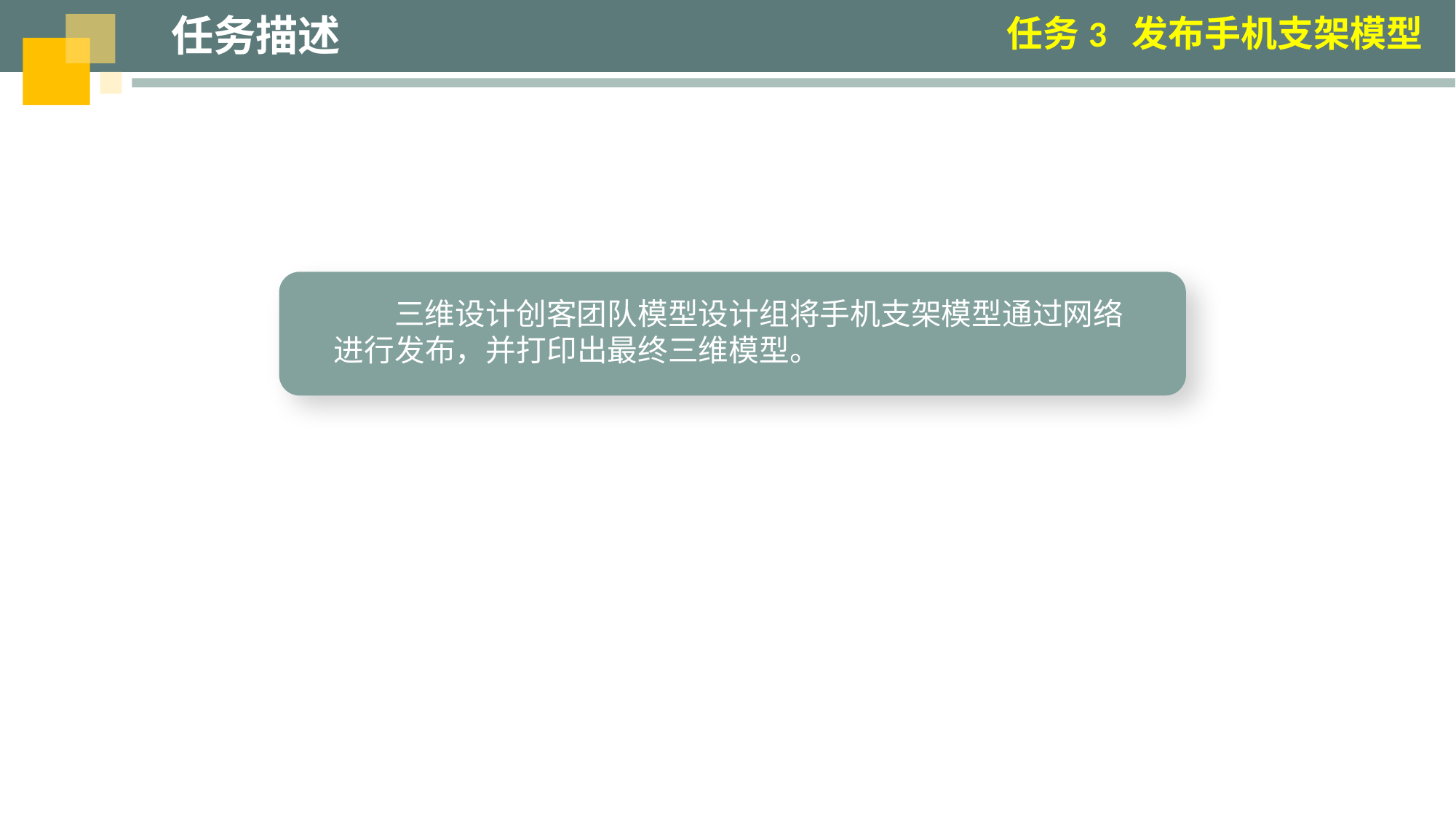

任务描述
任务3  发布手机支架模型

三维设计创客团队模型设计组将手机支架模型通过网络进行发布，并打印出最终三维模型。